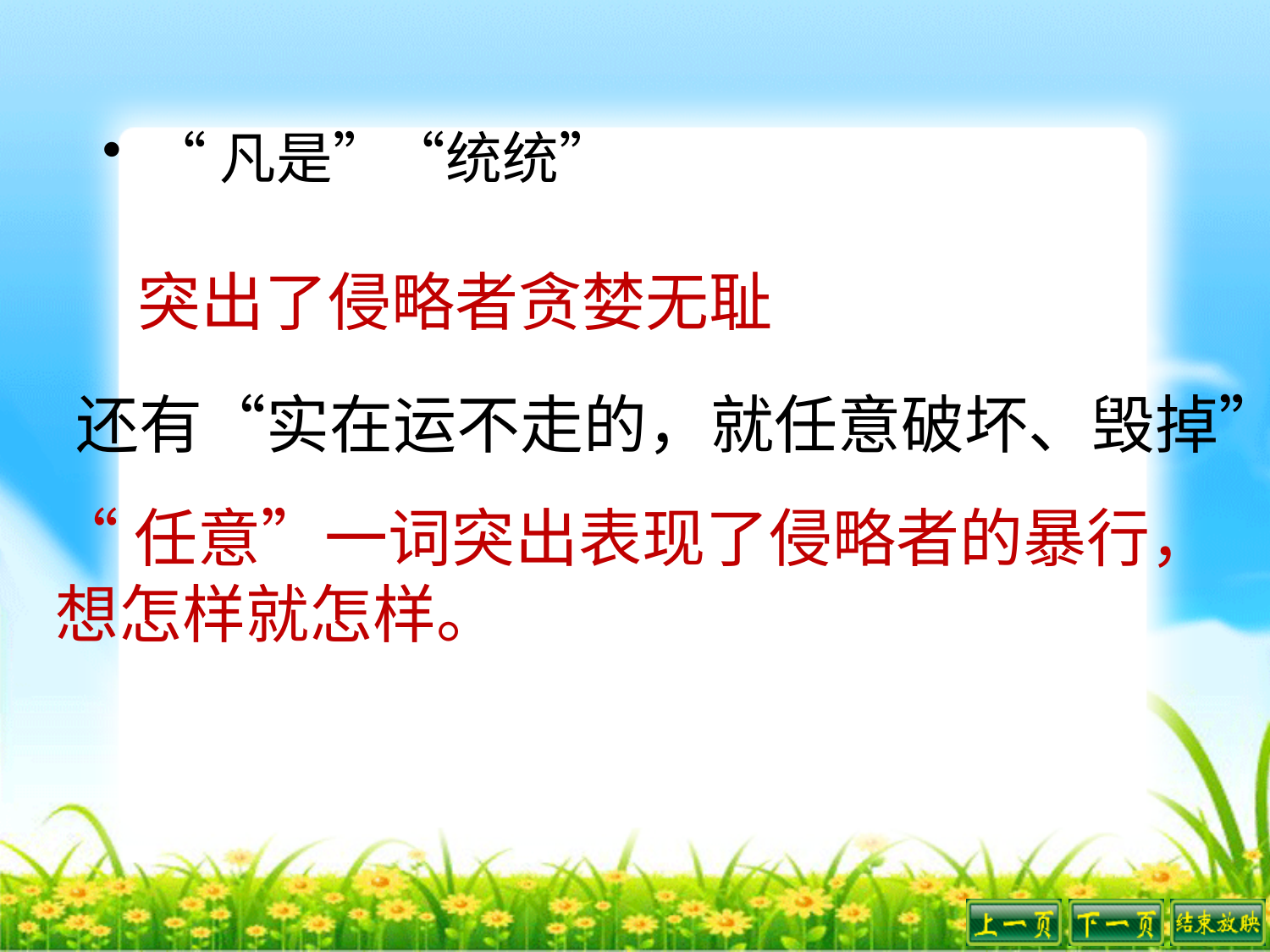

“凡是”“统统”
突出了侵略者贪婪无耻
 还有“实在运不走的，就任意破坏、毁掉”，
“任意”一词突出表现了侵略者的暴行，
想怎样就怎样。